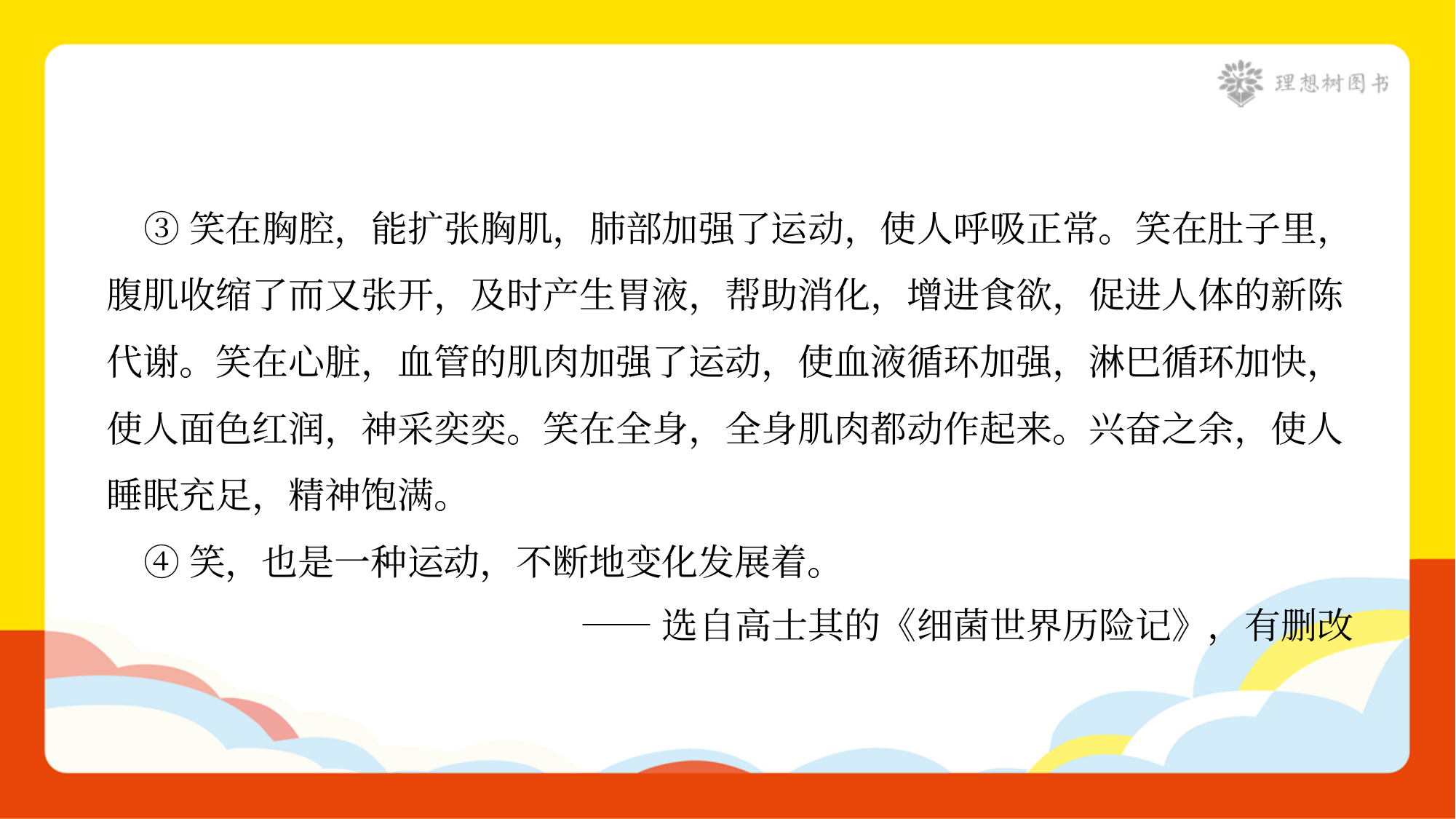

③笑在胸腔，能扩张胸肌，肺部加强了运动，使人呼吸正常。笑在肚子里，
腹肌收缩了而又张开，及时产生胃液，帮助消化，增进食欲，促进人体的新陈
代谢。笑在心脏，血管的肌肉加强了运动，使血液循环加强，淋巴循环加快，
使人面色红润，神采奕奕。笑在全身，全身肌肉都动作起来。兴奋之余，使人
睡眠充足，精神饱满。
    ④笑，也是一种运动，不断地变化发展着。
——选自高士其的《细菌世界历险记》，有删改